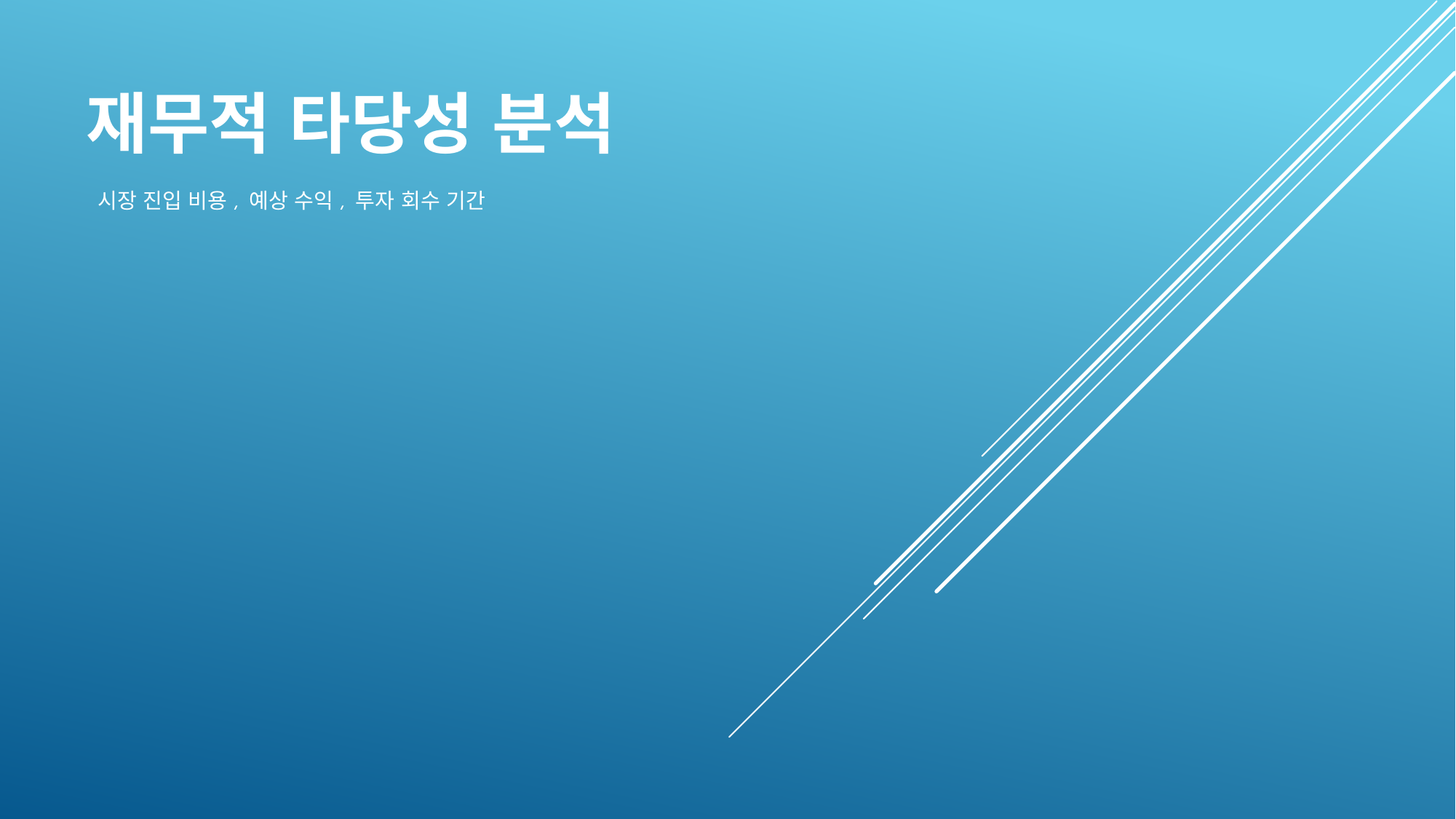

재무적 타당성 분석
 시장 진입 비용, 예상 수익, 투자 회수 기간